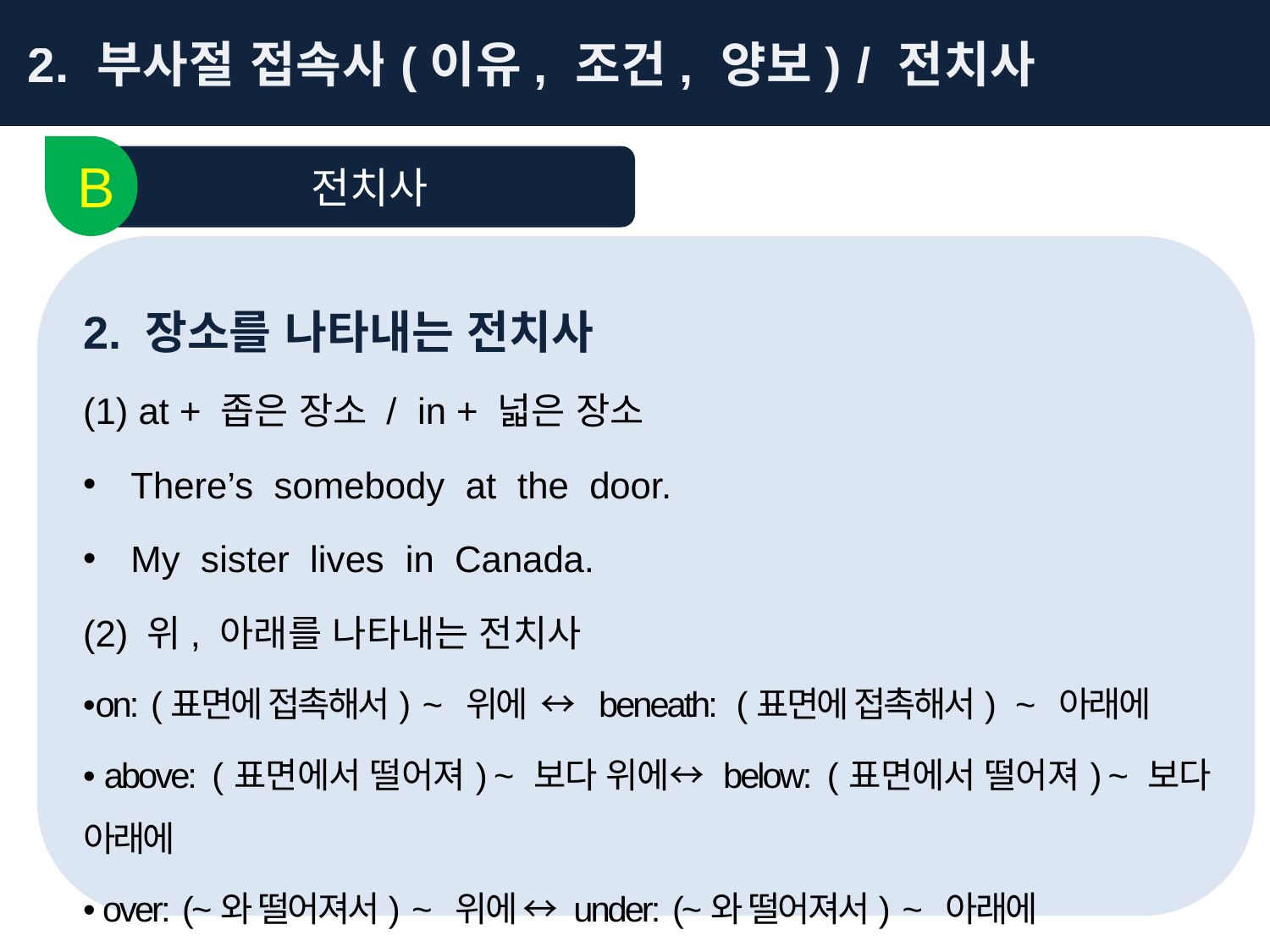

2. 부사절 접속사(이유, 조건, 양보) / 전치사

B
전치사
2. 장소를 나타내는 전치사
(1) at + 좁은 장소 /  in + 넓은 장소
There’s  somebody  at  the  door.
My  sister  lives  in  Canada.
(2) 위, 아래를 나타내는 전치사
•on:  (표면에 접촉해서)  ~  위에  ↔  beneath:   (표면에 접촉해서)   ~  아래에
• above:  (표면에서 떨어져) ~ 보다 위에↔ below:  (표면에서 떨어져) ~ 보다 아래에
• over:  (~와 떨어져서)  ~  위에 ↔ under:  (~와 떨어져서)  ~  아래에